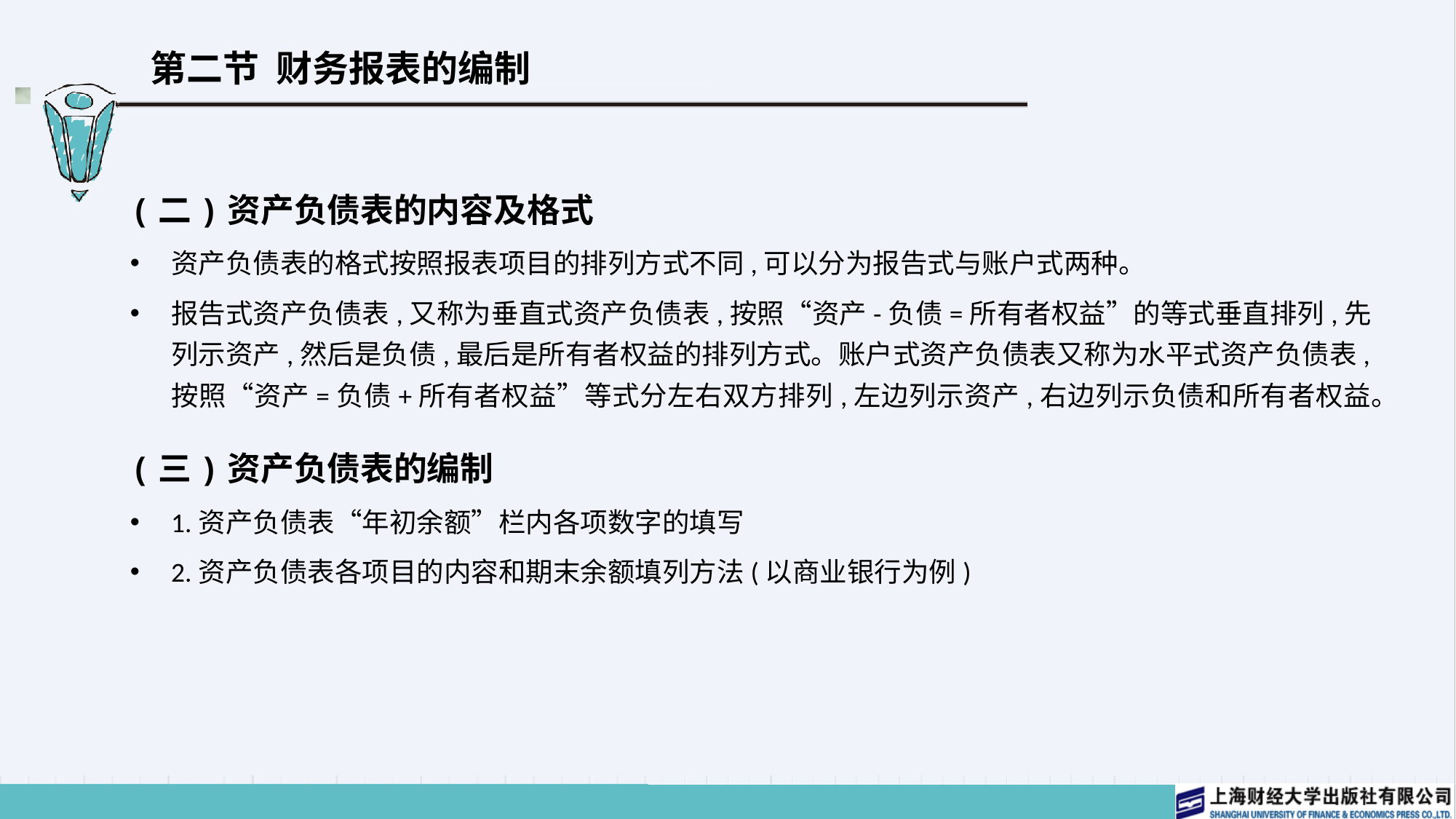

# 第二节  财务报表的编制
(二)资产负债表的内容及格式
资产负债表的格式按照报表项目的排列方式不同,可以分为报告式与账户式两种。
报告式资产负债表,又称为垂直式资产负债表,按照“资产-负债=所有者权益”的等式垂直排列,先列示资产,然后是负债,最后是所有者权益的排列方式。账户式资产负债表又称为水平式资产负债表,按照“资产=负债+所有者权益”等式分左右双方排列,左边列示资产,右边列示负债和所有者权益。
(三)资产负债表的编制
1.资产负债表“年初余额”栏内各项数字的填写
2.资产负债表各项目的内容和期末余额填列方法(以商业银行为例)